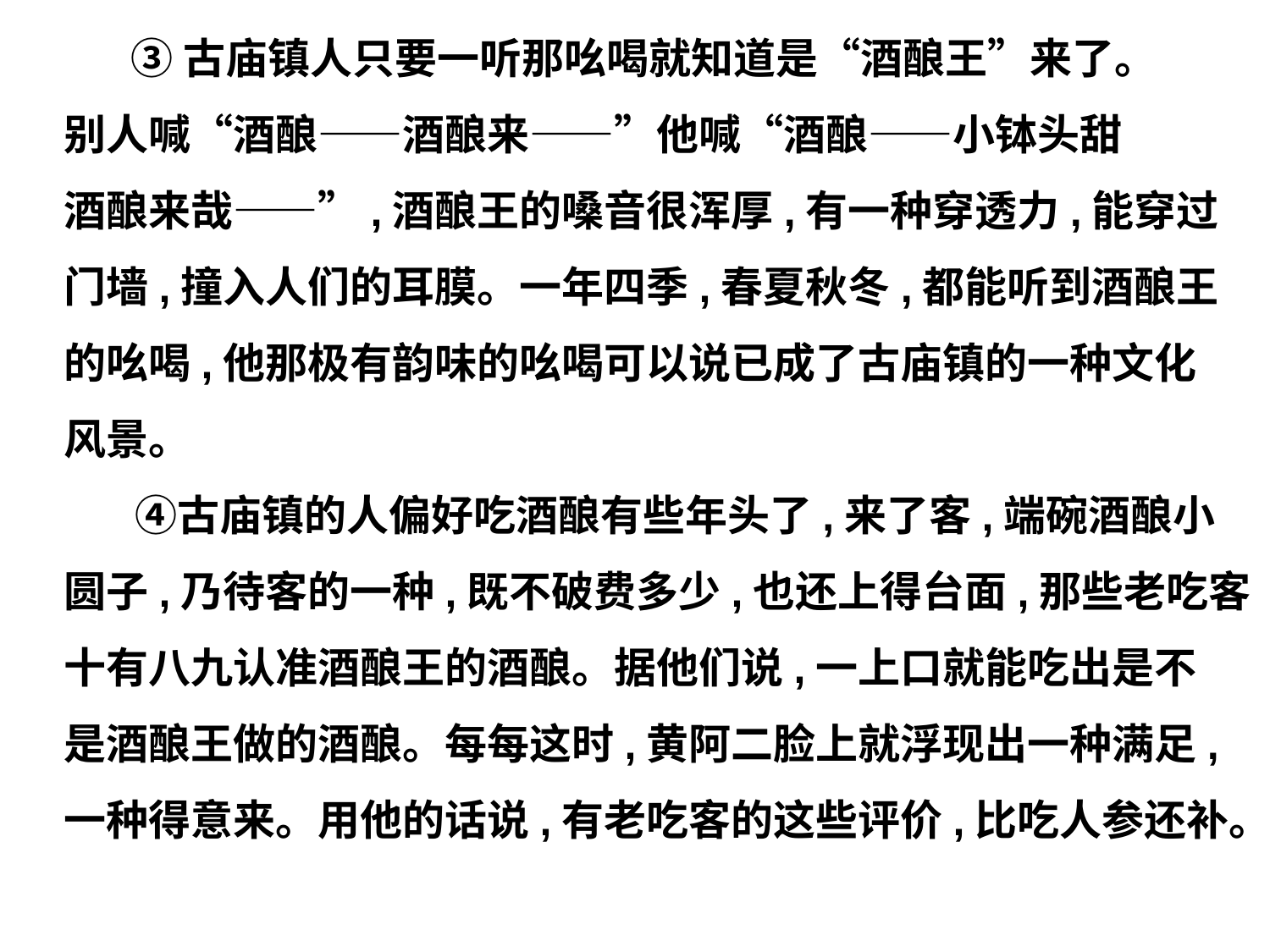

③古庙镇人只要一听那吆喝就知道是“酒酿王”来了。
别人喊“酒酿——酒酿来——”他喊“酒酿——小钵头甜
酒酿来哉——”,酒酿王的嗓音很浑厚,有一种穿透力,能穿过
门墙,撞入人们的耳膜。一年四季,春夏秋冬,都能听到酒酿王
的吆喝,他那极有韵味的吆喝可以说已成了古庙镇的一种文化
风景。
　   ④古庙镇的人偏好吃酒酿有些年头了,来了客,端碗酒酿小
圆子,乃待客的一种,既不破费多少,也还上得台面,那些老吃客
十有八九认准酒酿王的酒酿。据他们说,一上口就能吃出是不
是酒酿王做的酒酿。每每这时,黄阿二脸上就浮现出一种满足,
一种得意来。用他的话说,有老吃客的这些评价,比吃人参还补。